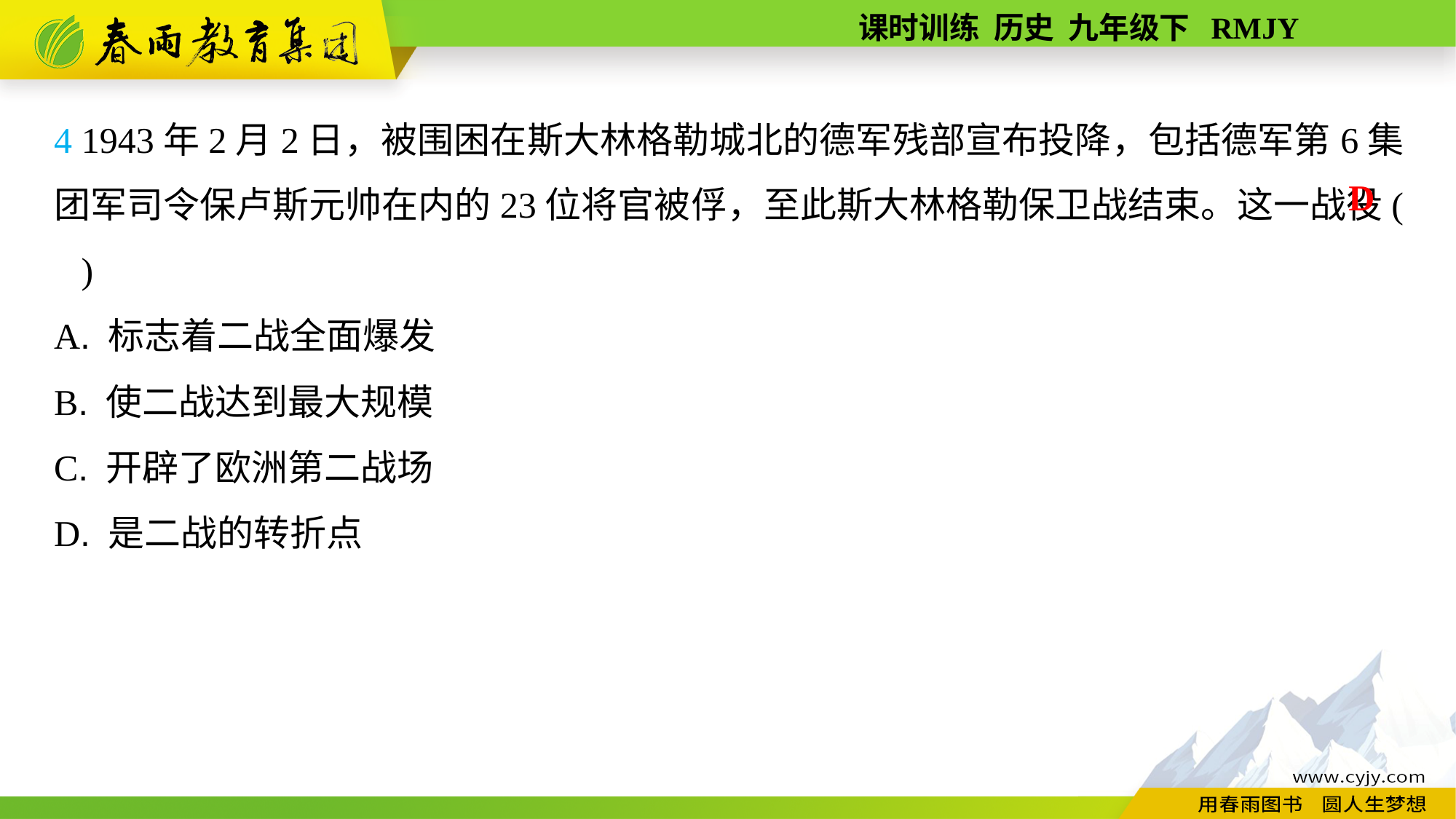

4 1943年2月2日，被围困在斯大林格勒城北的德军残部宣布投降，包括德军第6集团军司令保卢斯元帅在内的23位将官被俘，至此斯大林格勒保卫战结束。这一战役(    )
A. 标志着二战全面爆发
B. 使二战达到最大规模
C. 开辟了欧洲第二战场
D. 是二战的转折点
D